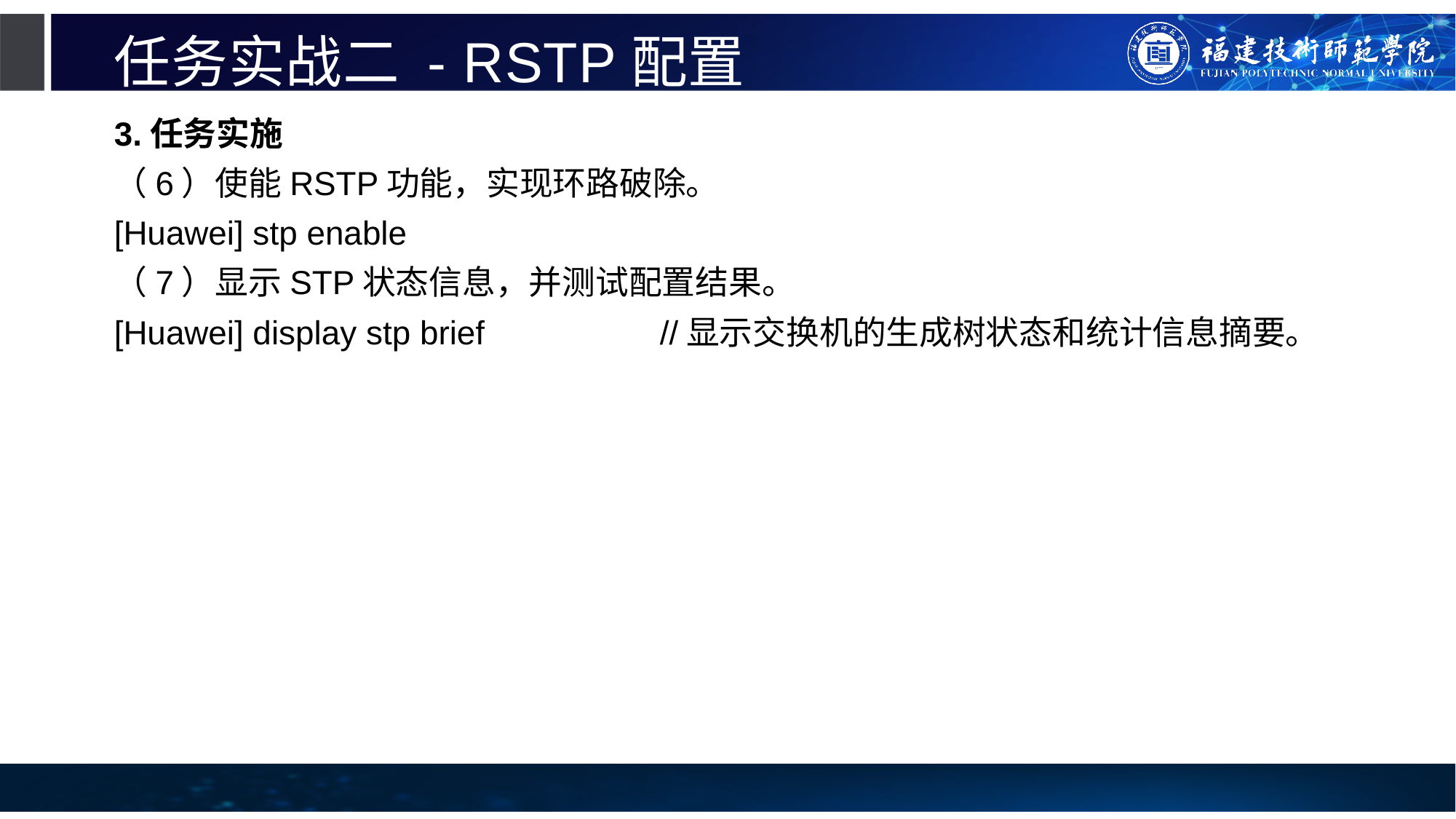

# 任务实战二 - RSTP配置
3.任务实施
（6）使能RSTP功能，实现环路破除。
[Huawei] stp enable
（7）显示STP状态信息，并测试配置结果。
[Huawei] display stp brief		//显示交换机的生成树状态和统计信息摘要。